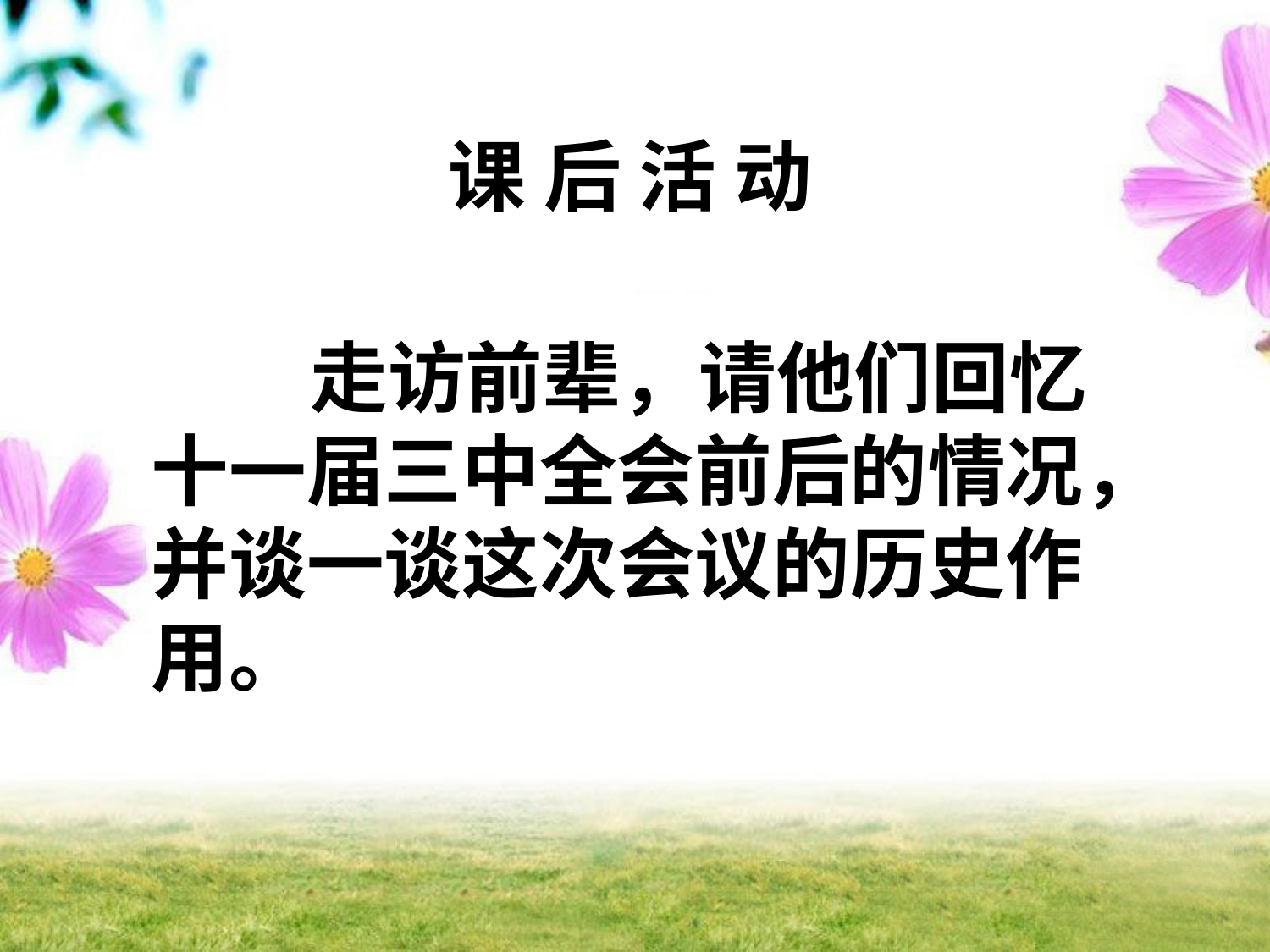

课 后 活 动
        走访前辈，请他们回忆十一届三中全会前后的情况，并谈一谈这次会议的历史作用。